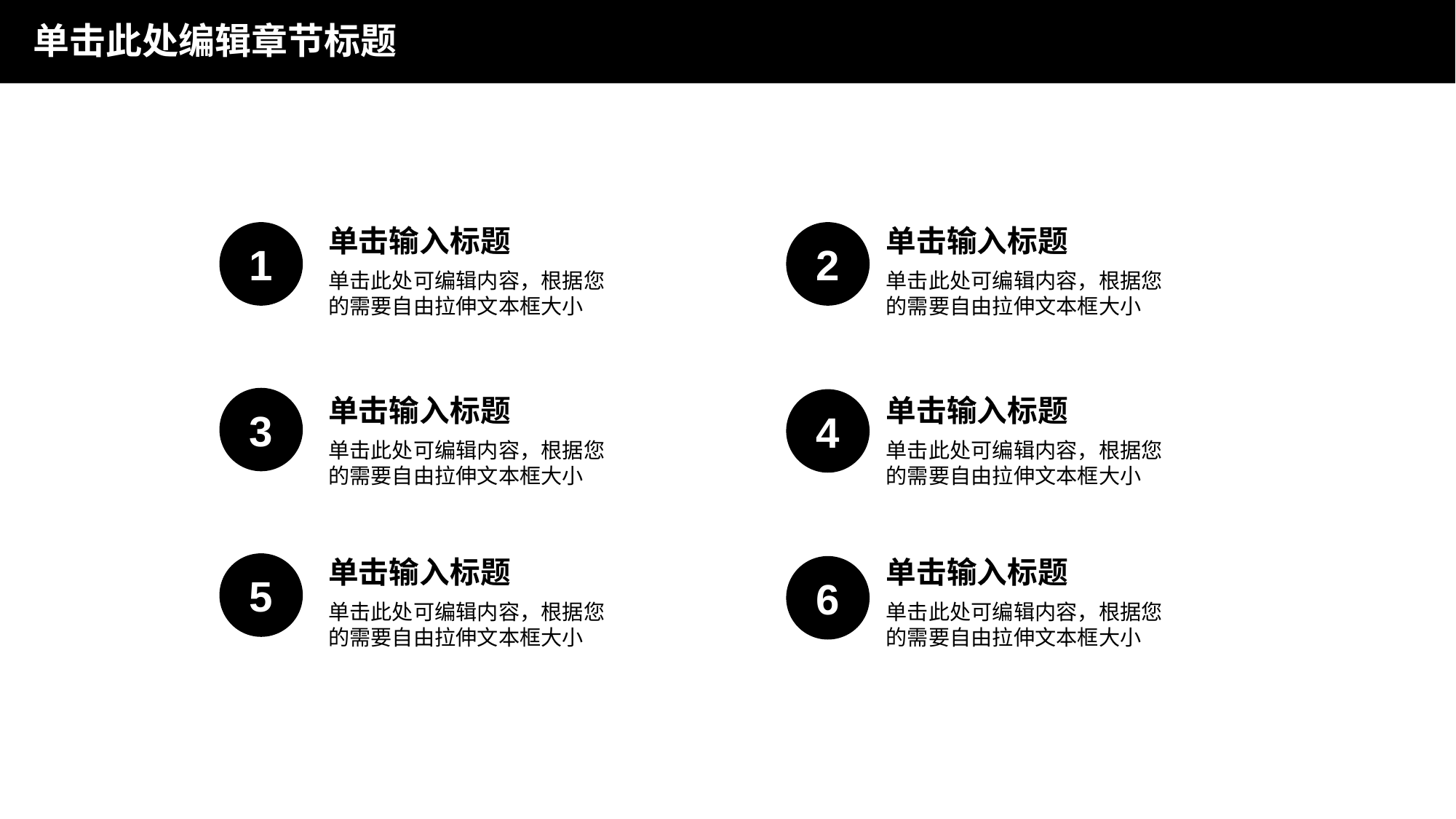

单击此处编辑章节标题
1
单击输入标题
单击此处可编辑内容，根据您的需要自由拉伸文本框大小
2
单击输入标题
单击此处可编辑内容，根据您的需要自由拉伸文本框大小
3
单击输入标题
单击此处可编辑内容，根据您的需要自由拉伸文本框大小
4
单击输入标题
单击此处可编辑内容，根据您的需要自由拉伸文本框大小
5
单击输入标题
单击此处可编辑内容，根据您的需要自由拉伸文本框大小
单击输入标题
6
单击此处可编辑内容，根据您的需要自由拉伸文本框大小